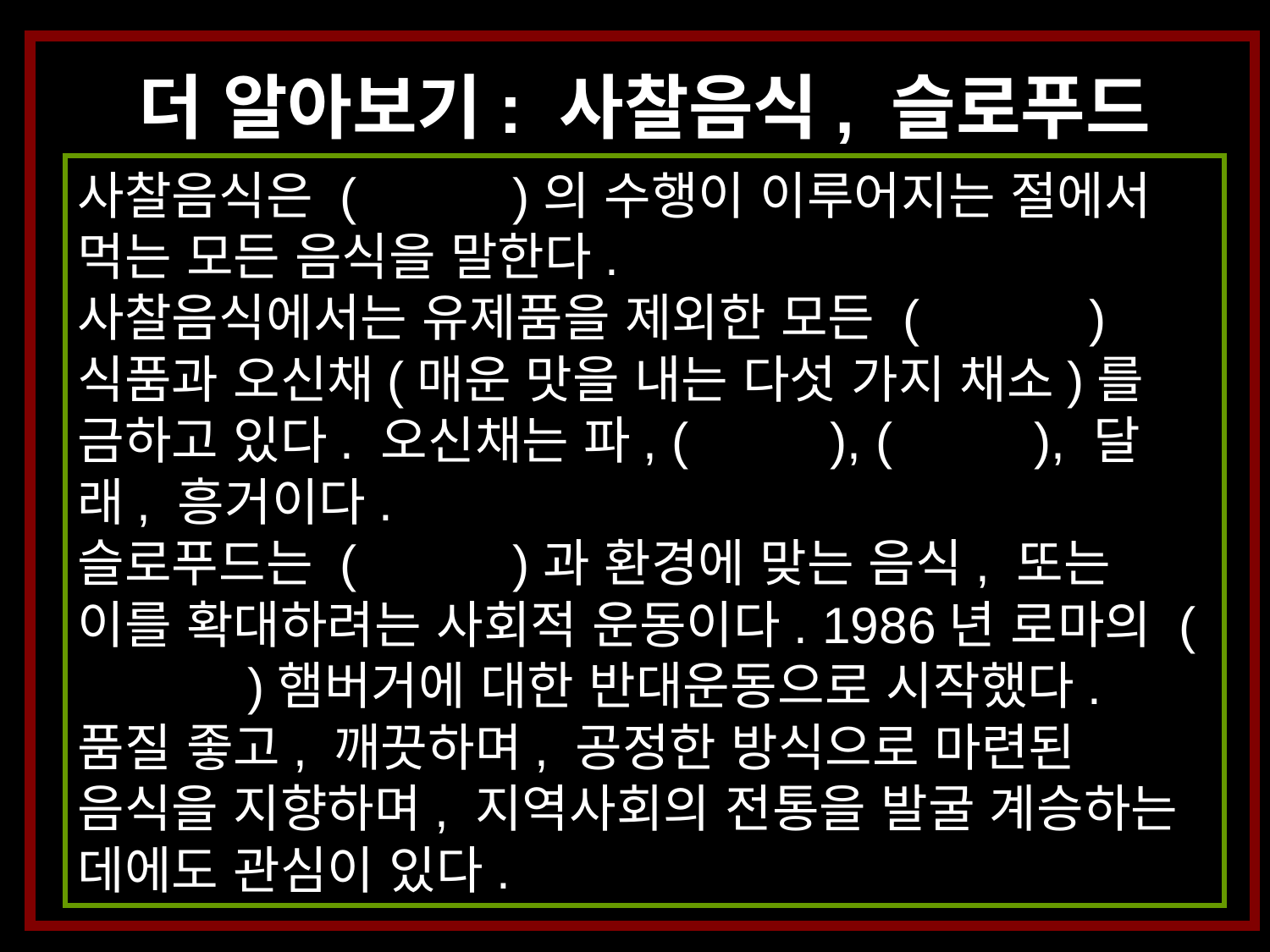

더 알아보기: 사찰음식, 슬로푸드
사찰음식은 (           )의 수행이 이루어지는 절에서 먹는 모든 음식을 말한다.
사찰음식에서는 유제품을 제외한 모든 (            )식품과 오신채(매운 맛을 내는 다섯 가지 채소)를 금하고 있다. 오신채는 파, (          ), (          ), 달래, 흥거이다.
슬로푸드는 (           )과 환경에 맞는 음식, 또는 이를 확대하려는 사회적 운동이다. 1986년 로마의 (              )햄버거에 대한 반대운동으로 시작했다. 품질 좋고, 깨끗하며, 공정한 방식으로 마련된 음식을 지향하며, 지역사회의 전통을 발굴 계승하는 데에도 관심이 있다.